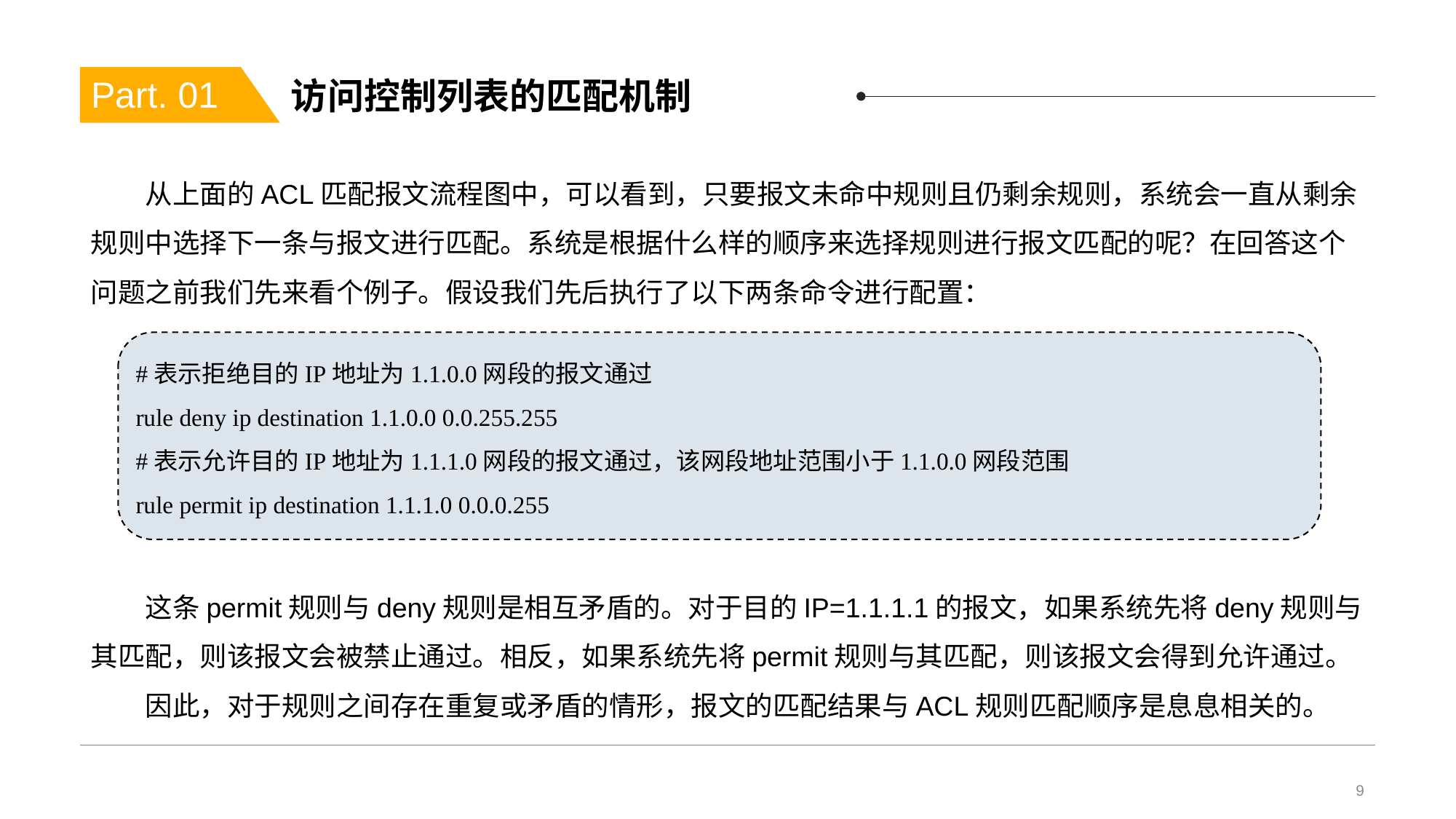

# 访问控制列表的匹配机制
Part. 01
从上面的ACL匹配报文流程图中，可以看到，只要报文未命中规则且仍剩余规则，系统会一直从剩余规则中选择下一条与报文进行匹配。系统是根据什么样的顺序来选择规则进行报文匹配的呢？在回答这个问题之前我们先来看个例子。假设我们先后执行了以下两条命令进行配置：

#表示拒绝目的IP地址为1.1.0.0网段的报文通过
rule deny ip destination 1.1.0.0 0.0.255.255
#表示允许目的IP地址为1.1.1.0网段的报文通过，该网段地址范围小于1.1.0.0网段范围
rule permit ip destination 1.1.1.0 0.0.0.255
这条permit规则与deny规则是相互矛盾的。对于目的IP=1.1.1.1的报文，如果系统先将deny规则与其匹配，则该报文会被禁止通过。相反，如果系统先将permit规则与其匹配，则该报文会得到允许通过。
因此，对于规则之间存在重复或矛盾的情形，报文的匹配结果与ACL规则匹配顺序是息息相关的。
9